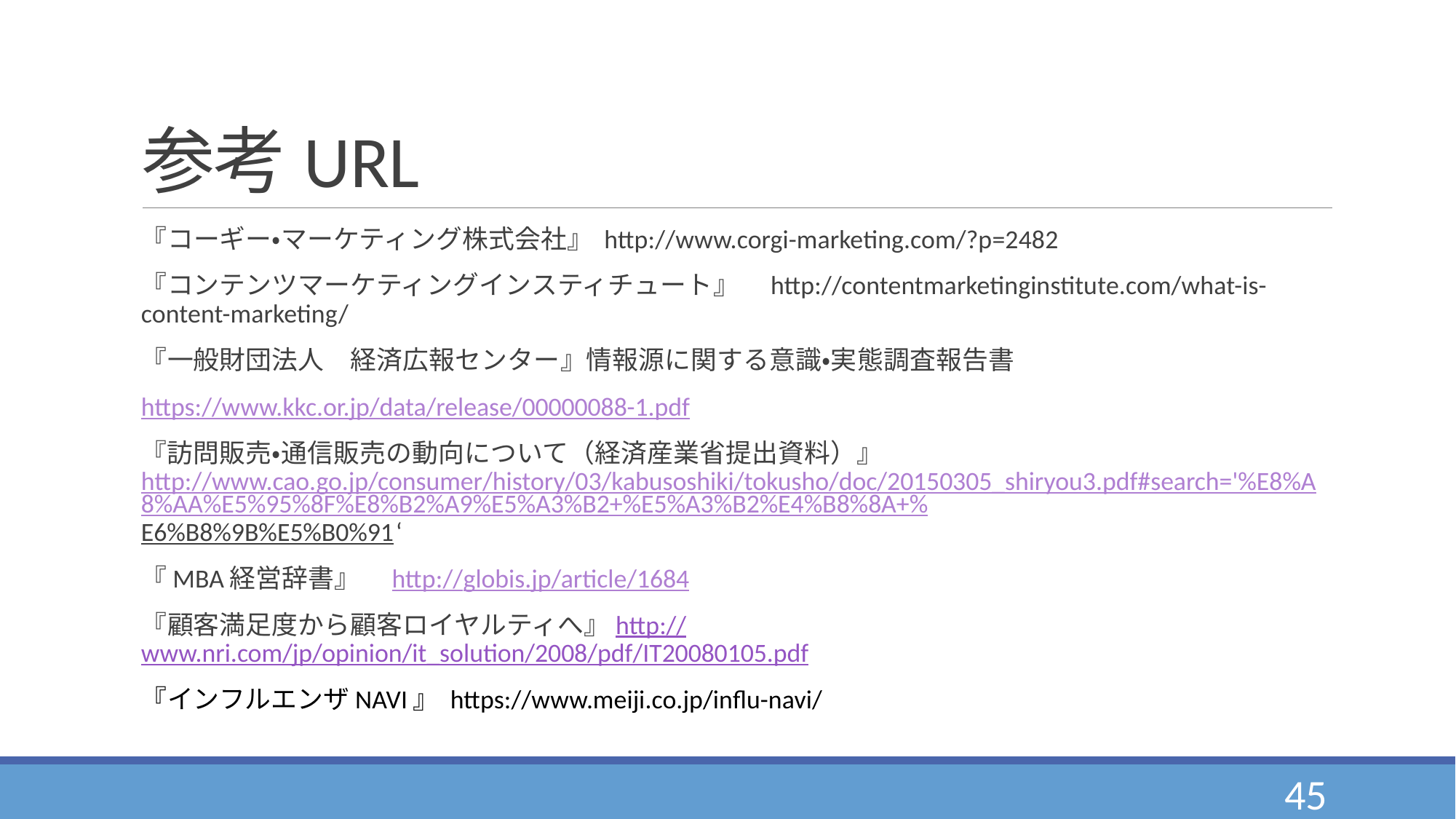

# 参考URL
『コーギー・マーケティング株式会社』 http://www.corgi-marketing.com/?p=2482
『コンテンツマーケティングインスティチュート』　http://contentmarketinginstitute.com/what-is-content-marketing/
『一般財団法人　経済広報センター』情報源に関する意識・実態調査報告書
https://www.kkc.or.jp/data/release/00000088-1.pdf
『訪問販売・通信販売の動向について（経済産業省提出資料）』http://www.cao.go.jp/consumer/history/03/kabusoshiki/tokusho/doc/20150305_shiryou3.pdf#search='%E8%A8%AA%E5%95%8F%E8%B2%A9%E5%A3%B2+%E5%A3%B2%E4%B8%8A+%E6%B8%9B%E5%B0%91‘
『MBA経営辞書』　http://globis.jp/article/1684
『顧客満足度から顧客ロイヤルティへ』http://www.nri.com/jp/opinion/it_solution/2008/pdf/IT20080105.pdf
『インフルエンザNAVI』 https://www.meiji.co.jp/influ-navi/

45